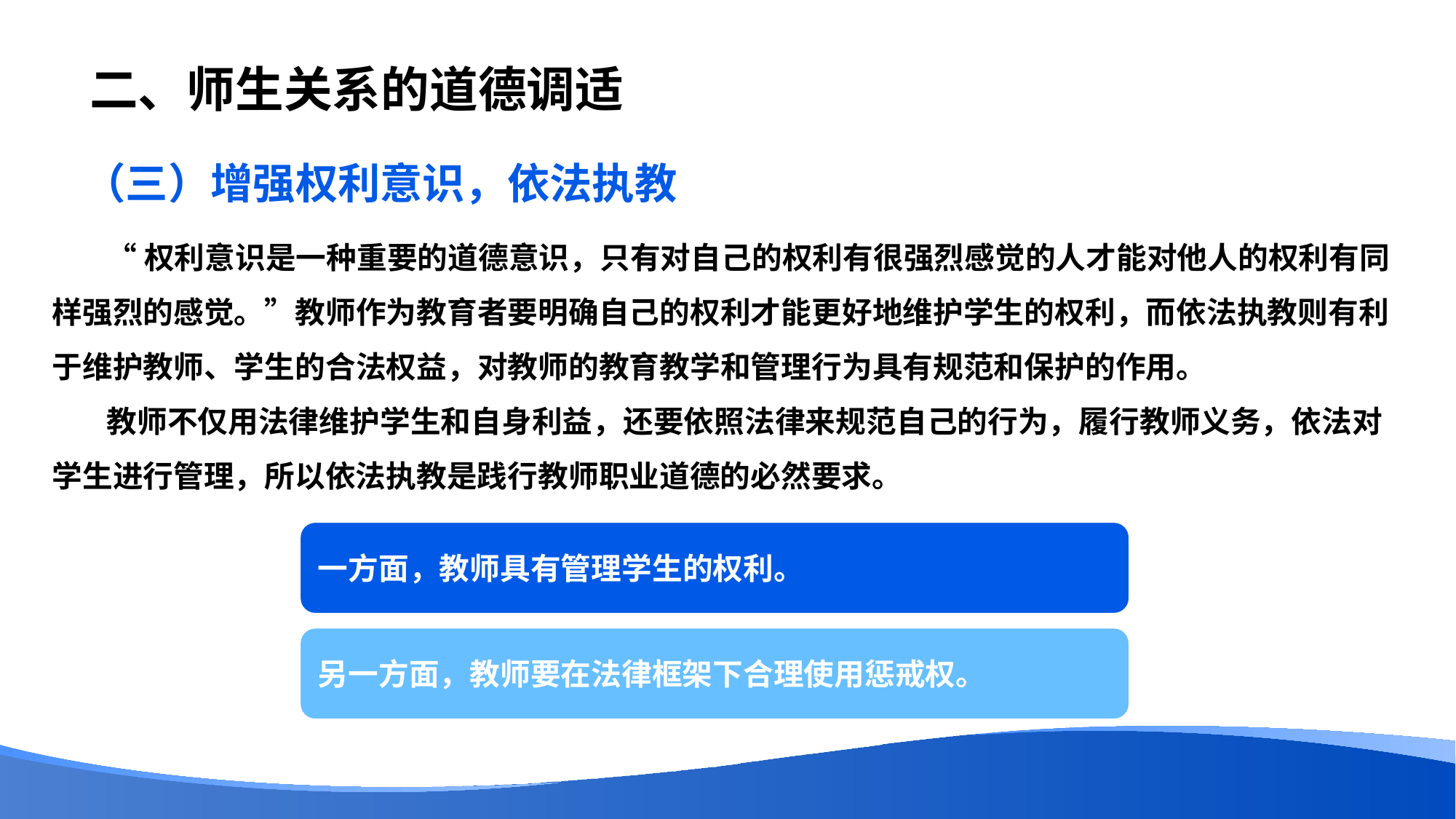

# 二、师生关系的道德调适
（三）增强权利意识，依法执教
“权利意识是一种重要的道德意识，只有对自己的权利有很强烈感觉的人才能对他人的权利有同样强烈的感觉。”教师作为教育者要明确自己的权利才能更好地维护学生的权利，而依法执教则有利于维护教师、学生的合法权益，对教师的教育教学和管理行为具有规范和保护的作用。
教师不仅用法律维护学生和自身利益，还要依照法律来规范自己的行为，履行教师义务，依法对学生进行管理，所以依法执教是践行教师职业道德的必然要求。
一方面，教师具有管理学生的权利。
另一方面，教师要在法律框架下合理使用惩戒权。